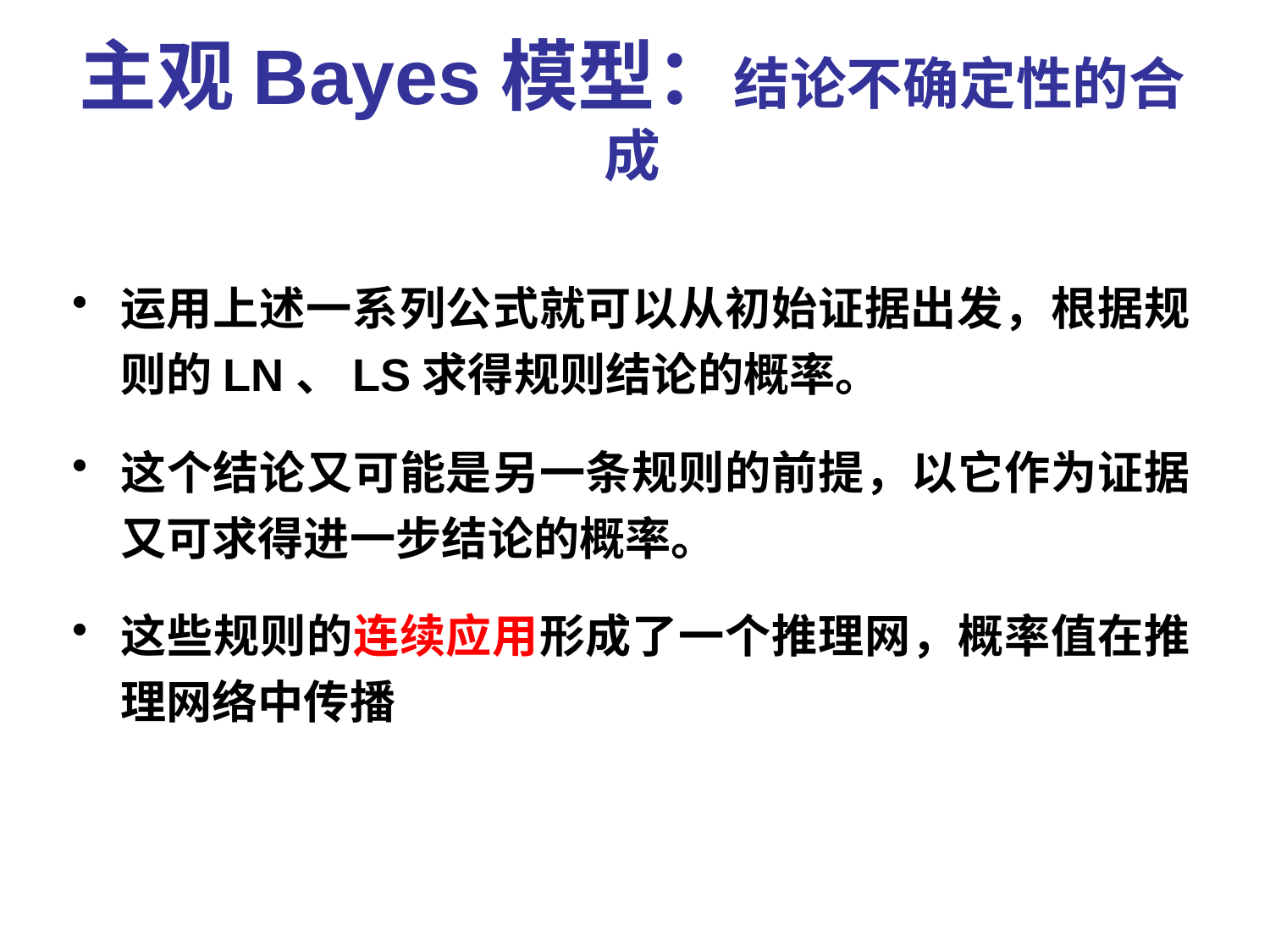

主观Bayes模型：结论不确定性的合成
运用上述一系列公式就可以从初始证据出发，根据规则的LN、LS求得规则结论的概率。
这个结论又可能是另一条规则的前提，以它作为证据又可求得进一步结论的概率。
这些规则的连续应用形成了一个推理网，概率值在推理网络中传播